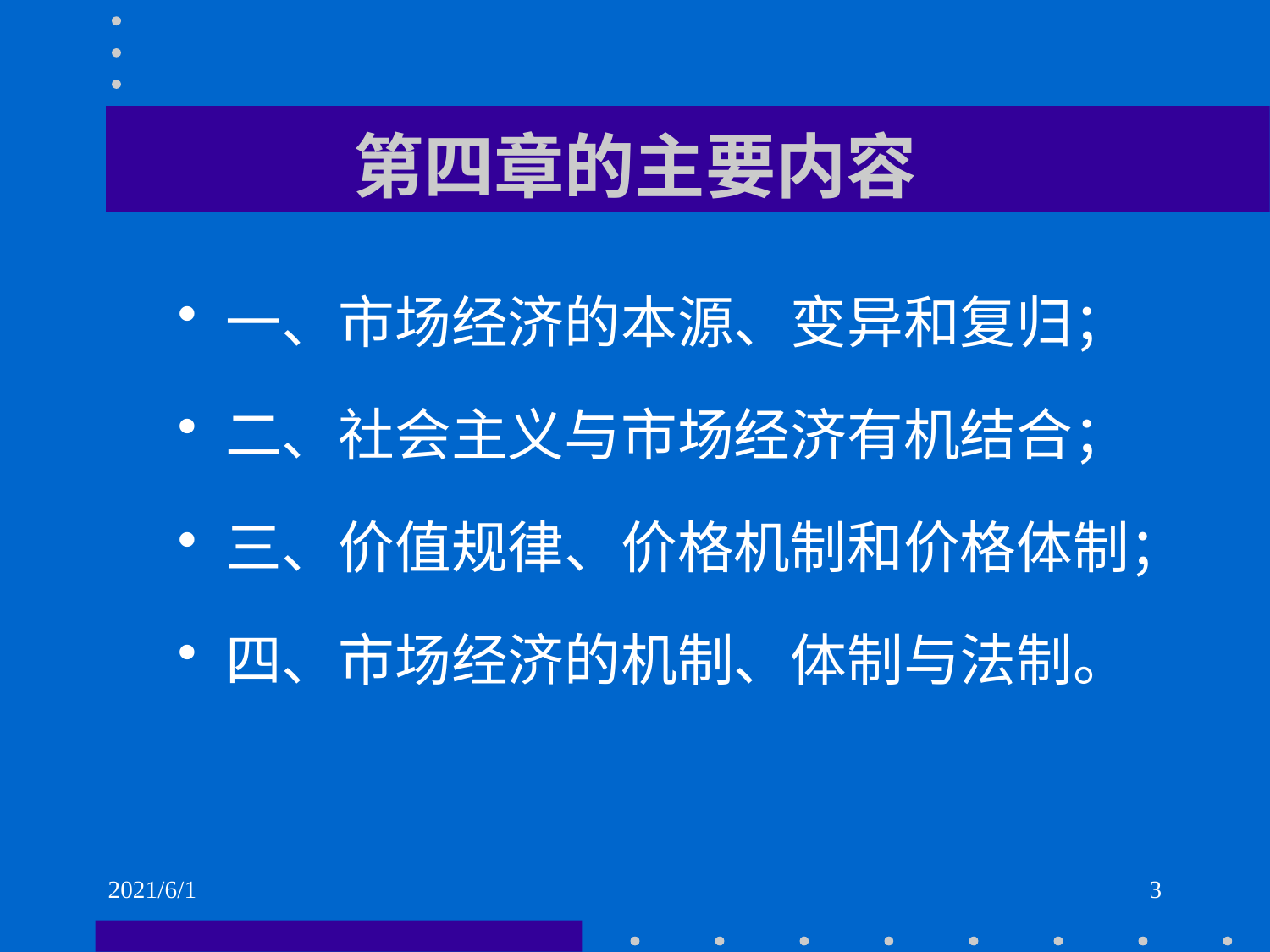

# 第四章的主要内容
一、市场经济的本源、变异和复归；
二、社会主义与市场经济有机结合；
三、价值规律、价格机制和价格体制；
四、市场经济的机制、体制与法制。

2021/6/1
3